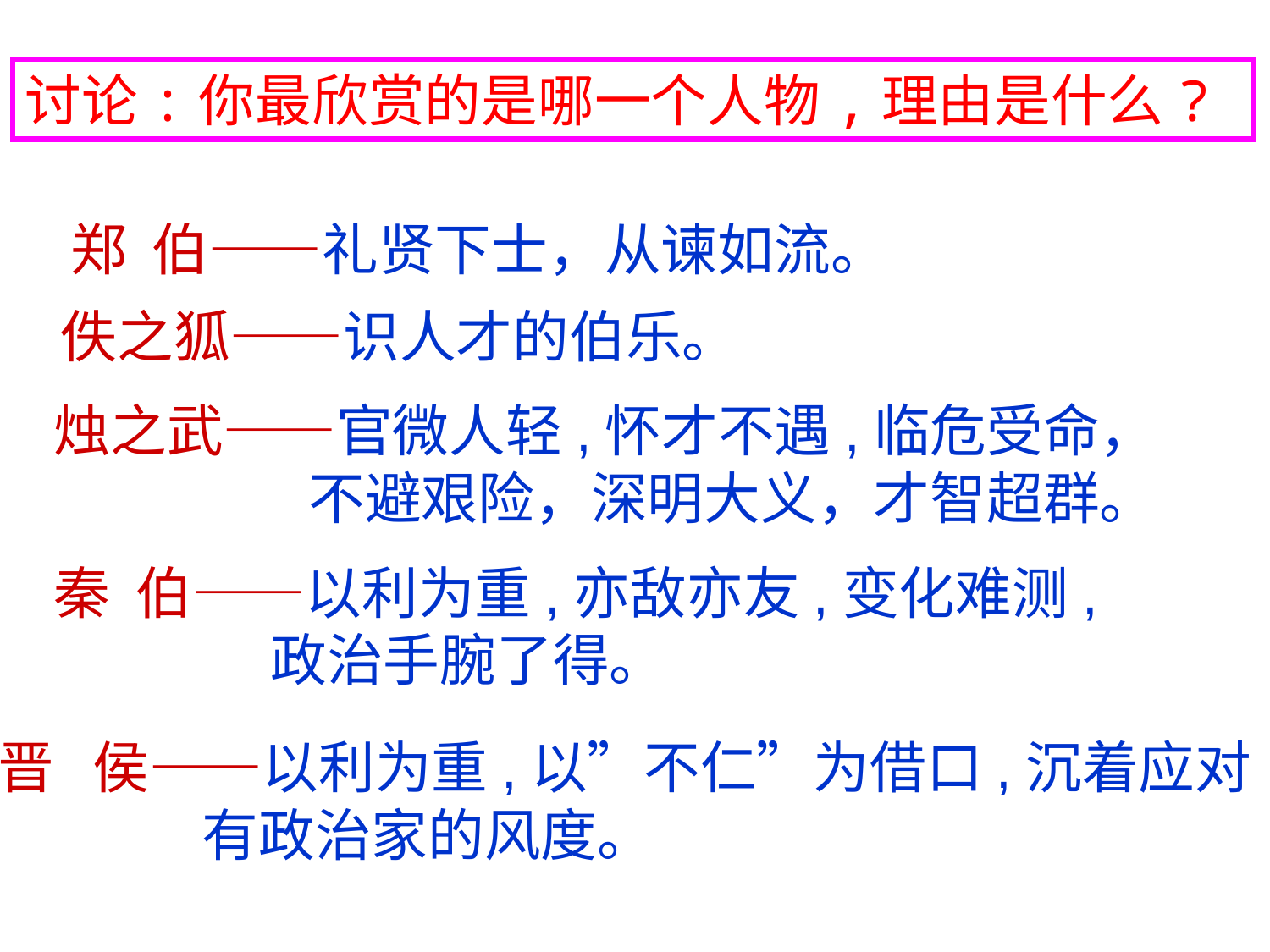

讨论:你最欣赏的是哪一个人物,理由是什么?

郑  伯——礼贤下士，从谏如流。
佚之狐——识人才的伯乐。
烛之武——官微人轻,怀才不遇,临危受命，
                   不避艰险，深明大义，才智超群。
秦  伯——以利为重,亦敌亦友,变化难测,
                政治手腕了得。
晋   侯——以利为重,以”不仁”为借口,沉着应对,
               有政治家的风度。